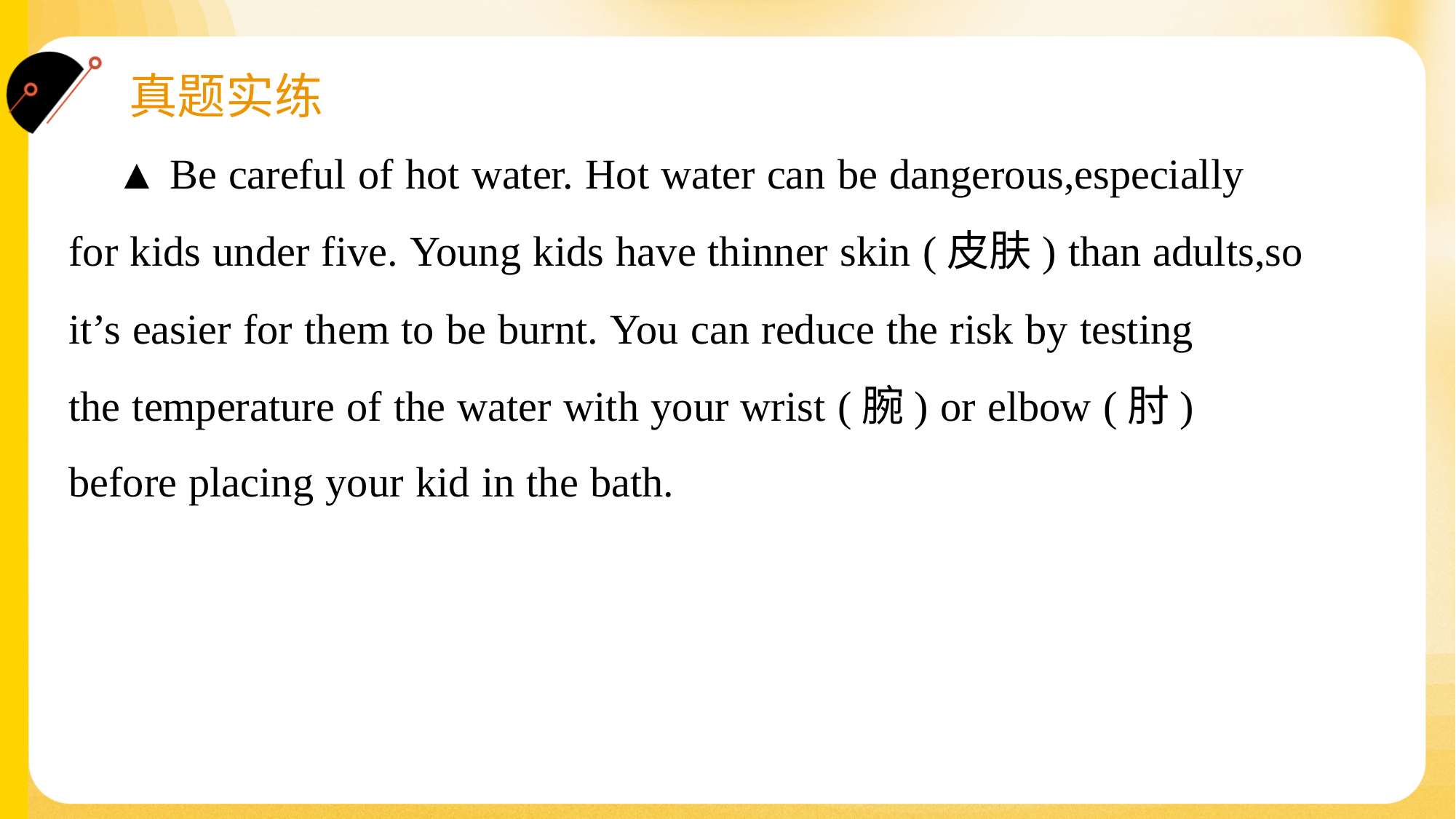

▲ Be careful of hot water. Hot water can be dangerous,especially
for kids under five. Young kids have thinner skin (皮肤) than adults,so
it’s easier for them to be burnt. You can reduce the risk by testing
the temperature of the water with your wrist (腕) or elbow (肘)
before placing your kid in the bath.#1.1.1